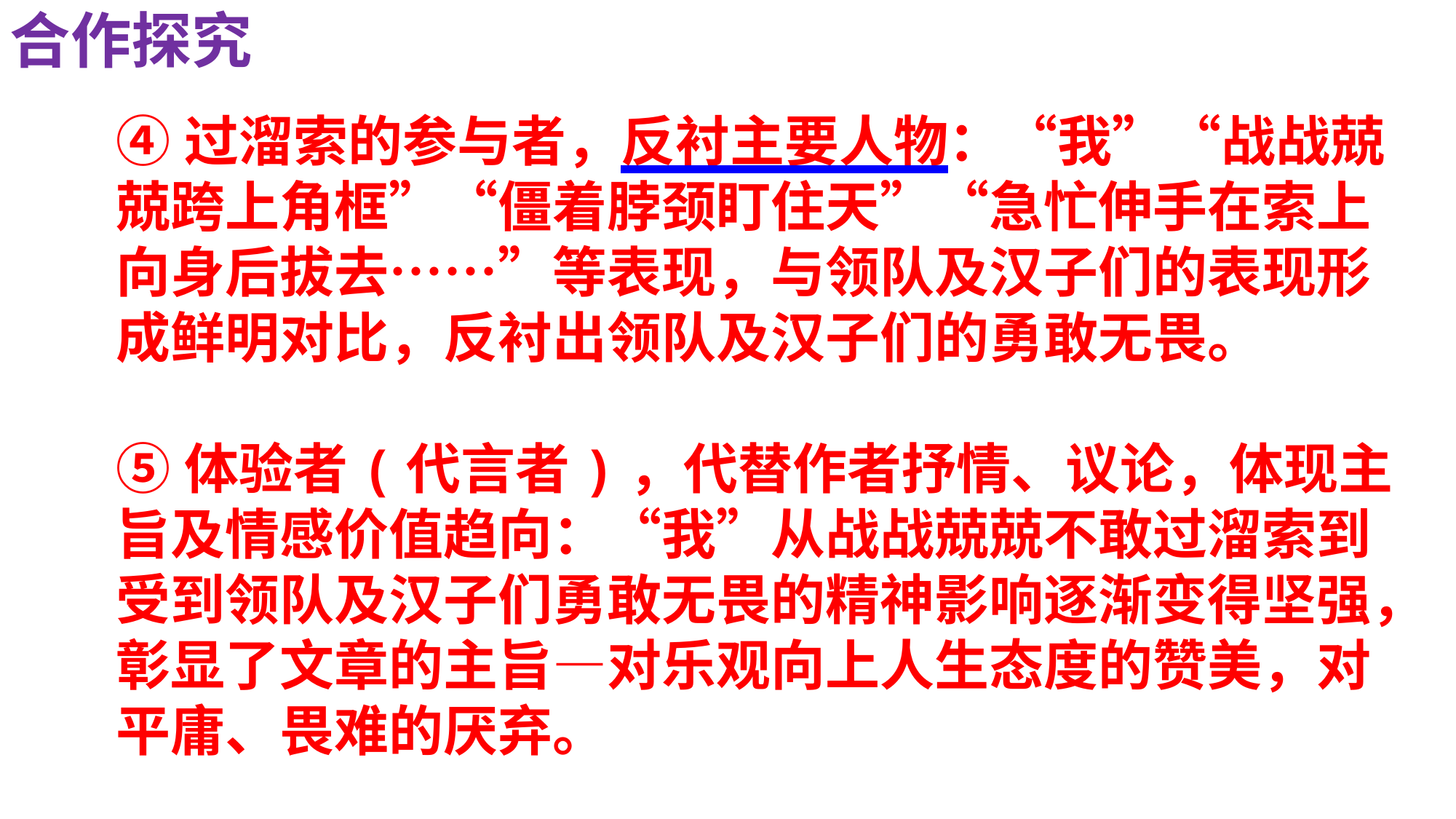

合作探究
④过溜索的参与者，反衬主要人物：“我”“战战兢兢跨上角框”“僵着脖颈盯住天”“急忙伸手在索上向身后拔去……”等表现，与领队及汉子们的表现形成鲜明对比，反衬出领队及汉子们的勇敢无畏。

⑤体验者(代言者)，代替作者抒情、议论，体现主旨及情感价值趋向：“我”从战战兢兢不敢过溜索到受到领队及汉子们勇敢无畏的精神影响逐渐变得坚强，彰显了文章的主旨—对乐观向上人生态度的赞美，对平庸、畏难的厌弃。